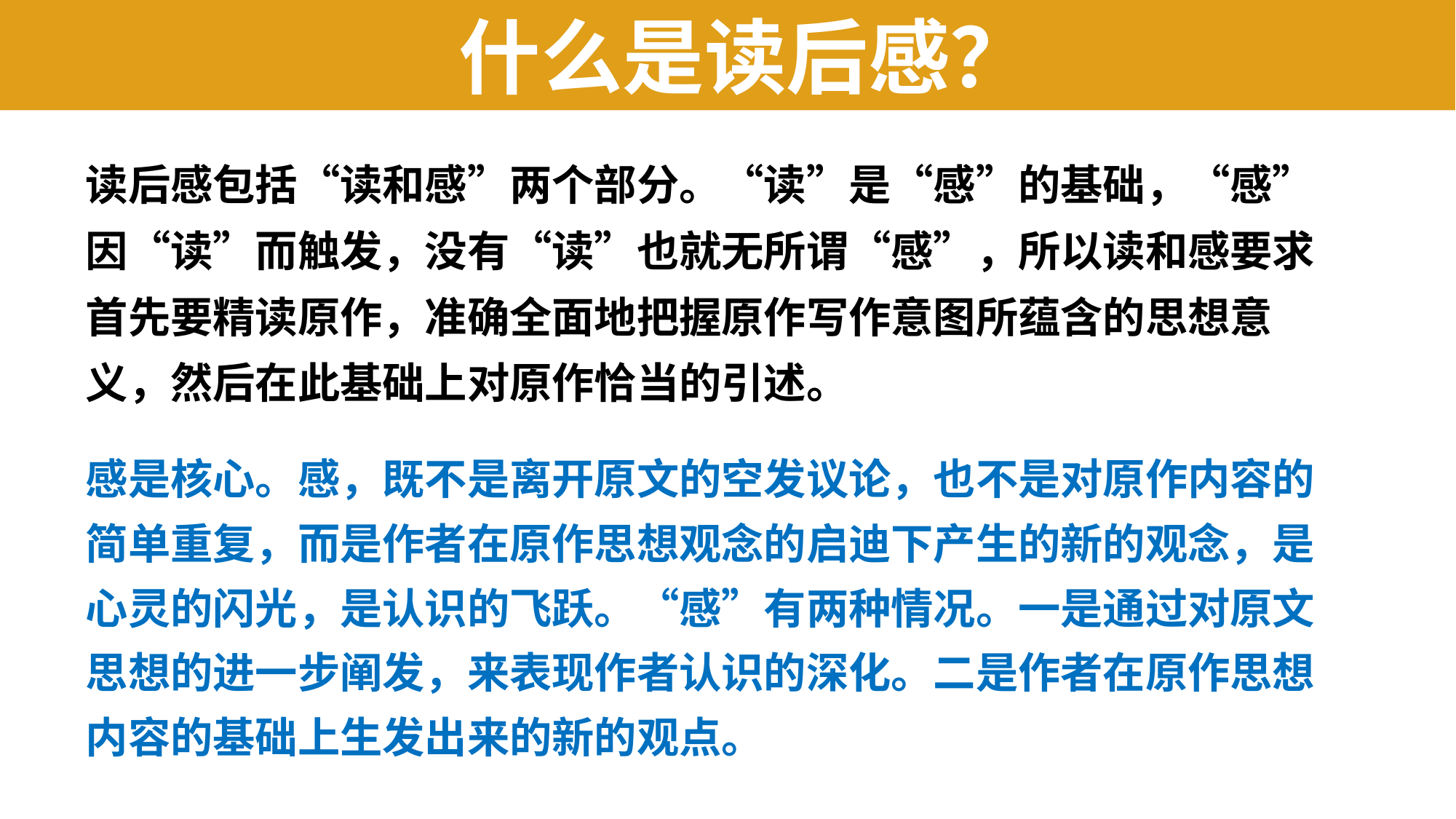

什么是读后感？

读后感包括“读和感”两个部分。“读”是“感”的基础，“感”因“读”而触发，没有“读”也就无所谓“感”，所以读和感要求首先要精读原作，准确全面地把握原作写作意图所蕴含的思想意义，然后在此基础上对原作恰当的引述。

感是核心。感，既不是离开原文的空发议论，也不是对原作内容的简单重复，而是作者在原作思想观念的启迪下产生的新的观念，是心灵的闪光，是认识的飞跃。“感”有两种情况。一是通过对原文思想的进一步阐发，来表现作者认识的深化。二是作者在原作思想内容的基础上生发出来的新的观点。